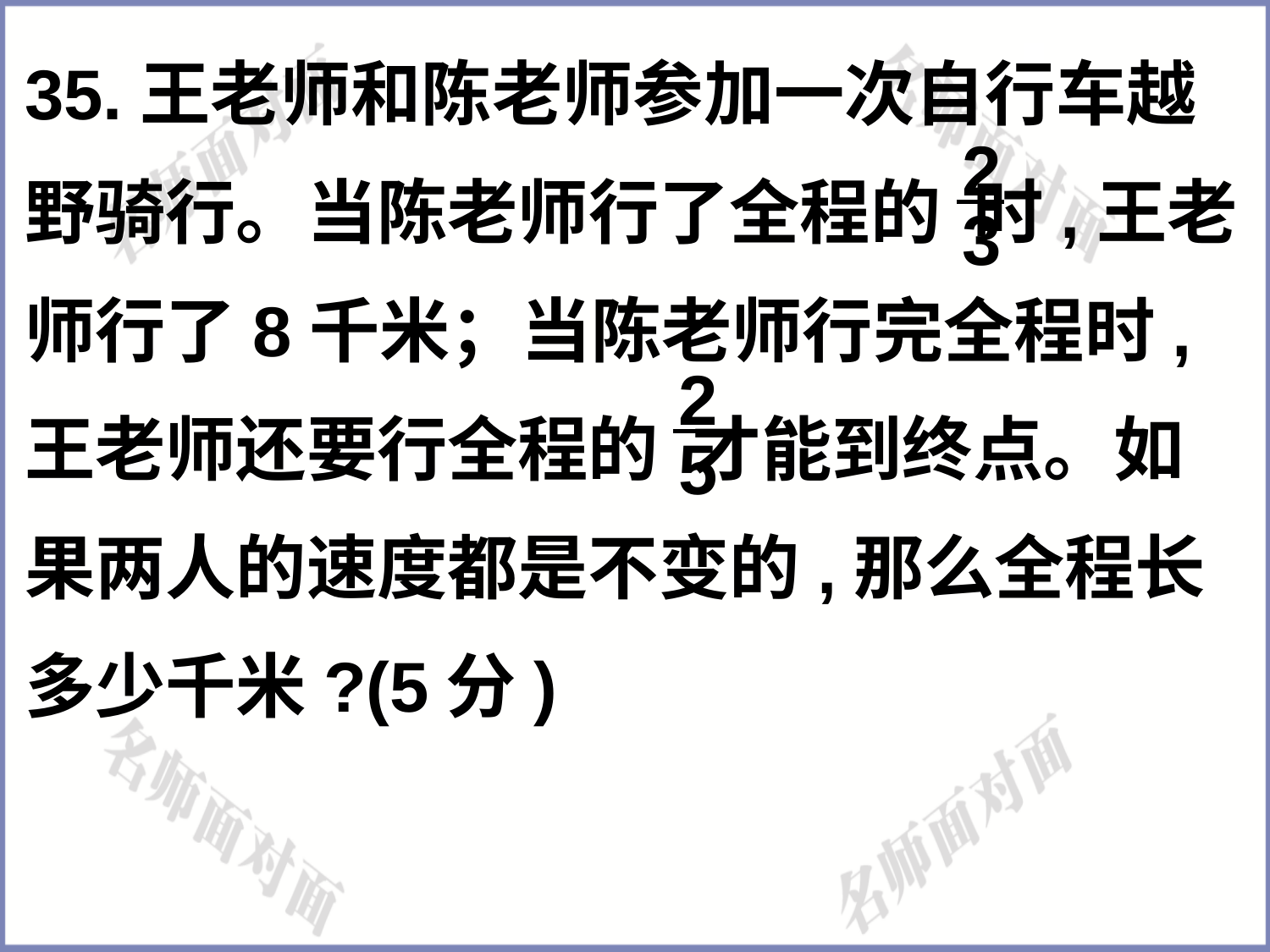

35.王老师和陈老师参加一次自行车越野骑行。当陈老师行了全程的  时,王老师行了8千米；当陈老师行完全程时,王老师还要行全程的  才能到终点。如果两人的速度都是不变的,那么全程长多少千米?(5分)
2
3
2
5